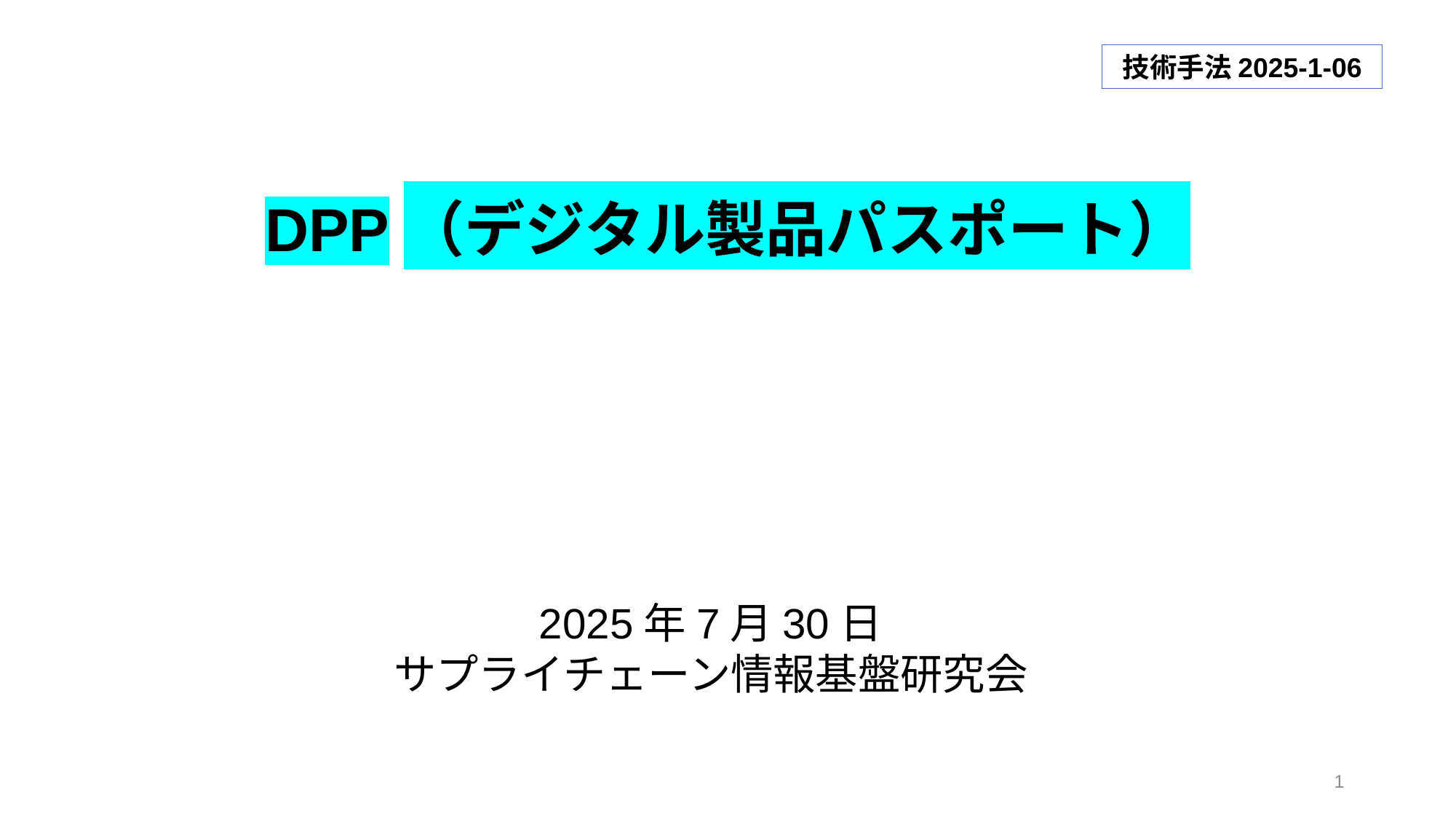

技術手法2025-1-06
DPP（デジタル製品パスポート）
2025年7月30日
サプライチェーン情報基盤研究会
1